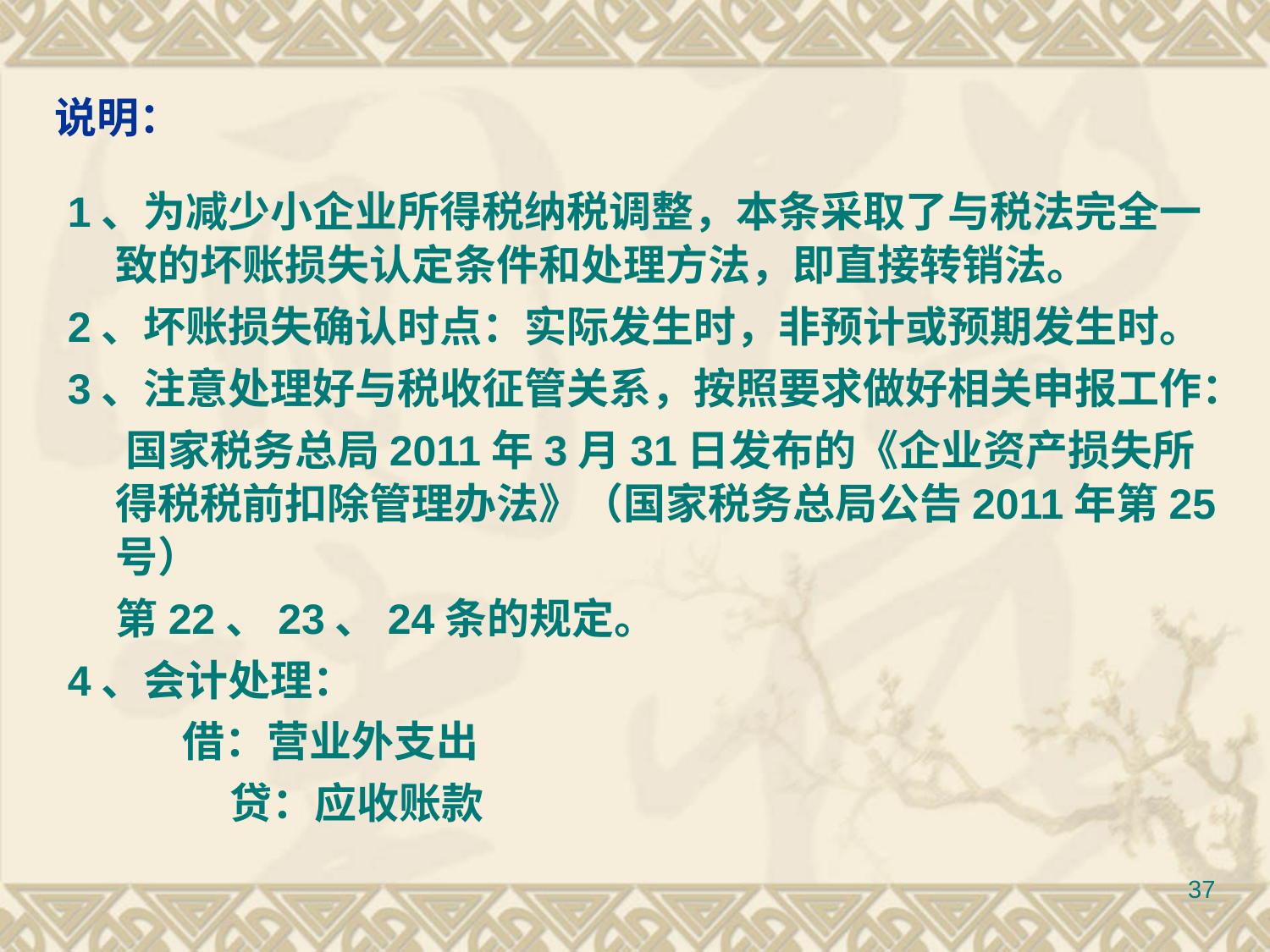

# 说明：
1、为减少小企业所得税纳税调整，本条采取了与税法完全一致的坏账损失认定条件和处理方法，即直接转销法。
2、坏账损失确认时点：实际发生时，非预计或预期发生时。
3、注意处理好与税收征管关系，按照要求做好相关申报工作：
     国家税务总局2011年3月31日发布的《企业资产损失所得税税前扣除管理办法》（国家税务总局公告2011年第25号）
    第22、23、24条的规定。
4、会计处理：
           借：营业外支出
                贷：应收账款
37